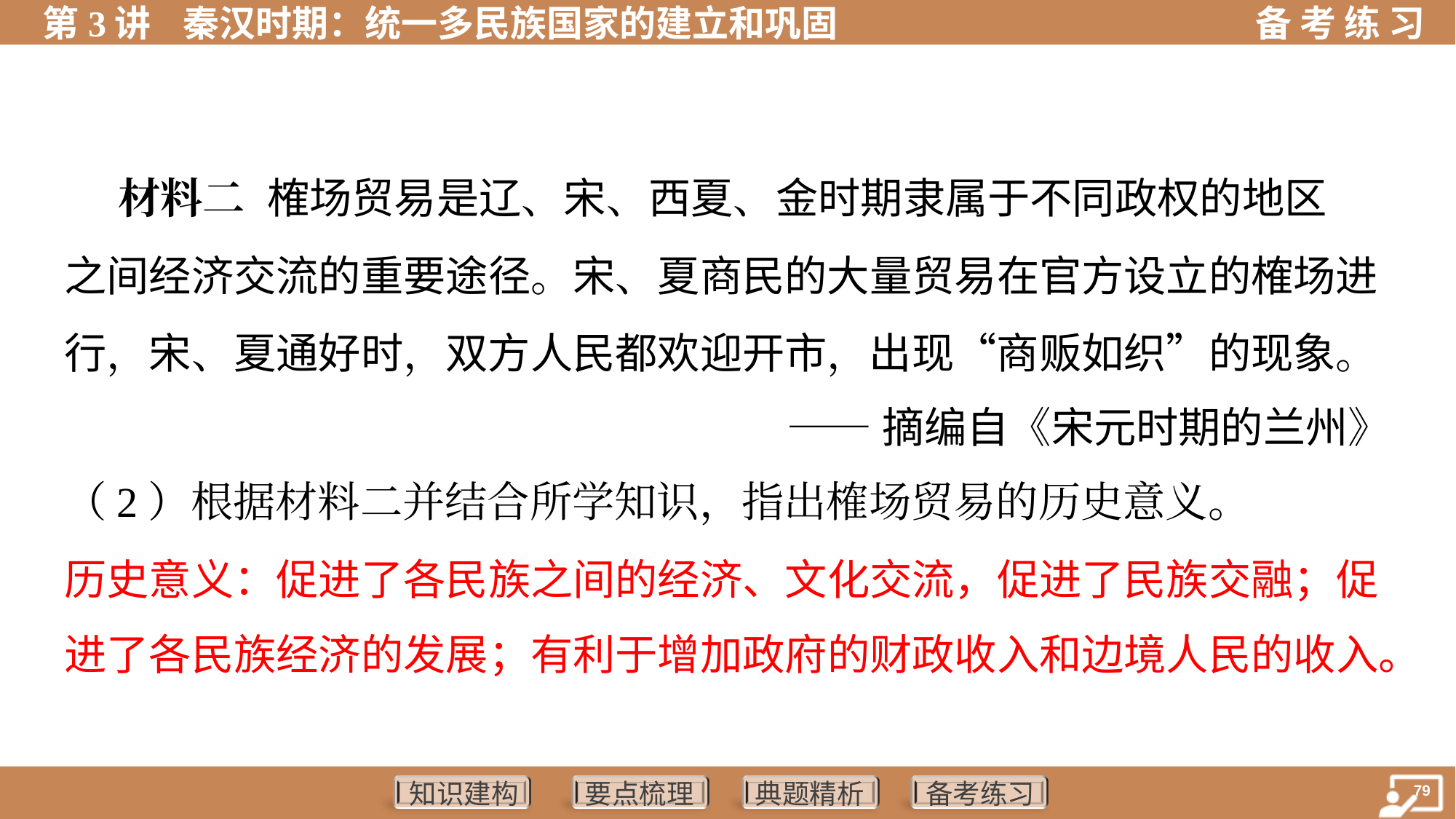

材料二  榷场贸易是辽、宋、西夏、金时期隶属于不同政权的地区
之间经济交流的重要途径。宋、夏商民的大量贸易在官方设立的榷场进
行，宋、夏通好时，双方人民都欢迎开市，出现“商贩如织”的现象。
——摘编自《宋元时期的兰州》
（2）根据材料二并结合所学知识，指出榷场贸易的历史意义。
历史意义：促进了各民族之间的经济、文化交流，促进了民族交融；促
进了各民族经济的发展；有利于增加政府的财政收入和边境人民的收入。